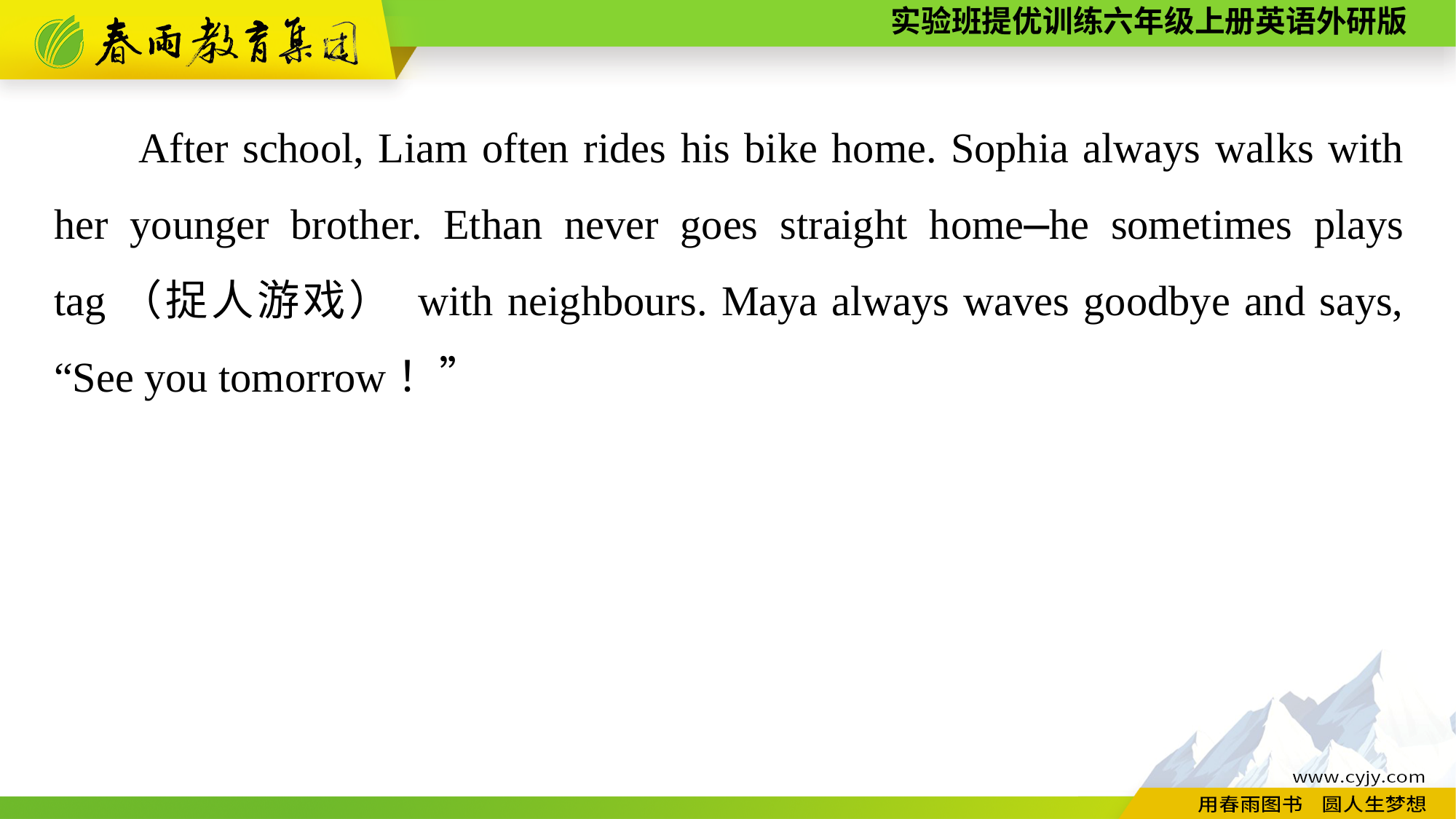

After school, Liam often rides his bike home. Sophia always walks with her younger brother. Ethan never goes straight home—he sometimes plays tag（捉人游戏） with neighbours. Maya always waves goodbye and says, “See you tomorrow！”